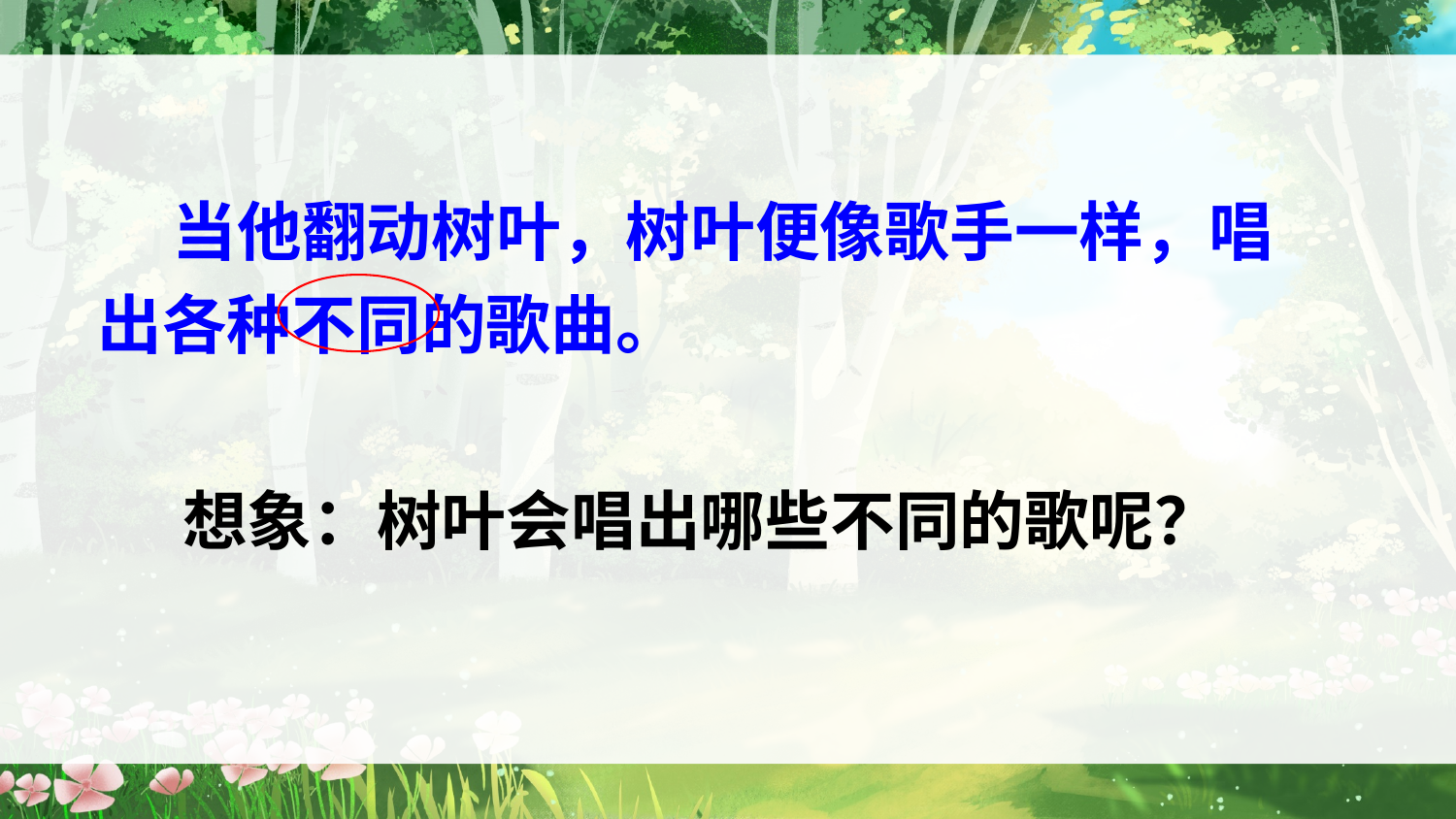

当他翻动树叶，树叶便像歌手一样，唱出各种不同的歌曲。

    想象：树叶会唱出哪些不同的歌呢？